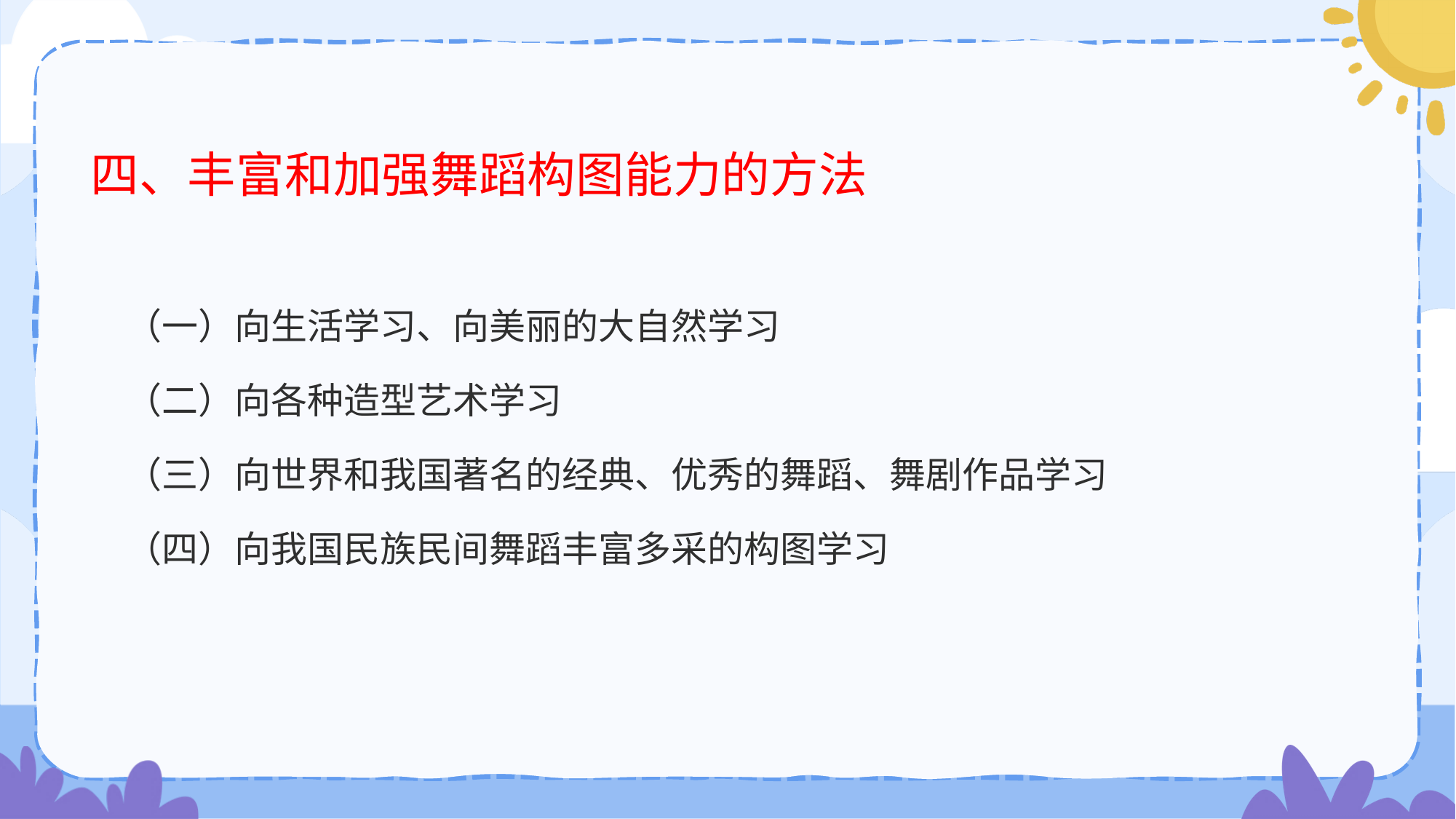

# 四、丰富和加强舞蹈构图能力的方法
（一）向生活学习、向美丽的大自然学习
（二）向各种造型艺术学习
（三）向世界和我国著名的经典、优秀的舞蹈、舞剧作品学习
（四）向我国民族民间舞蹈丰富多采的构图学习